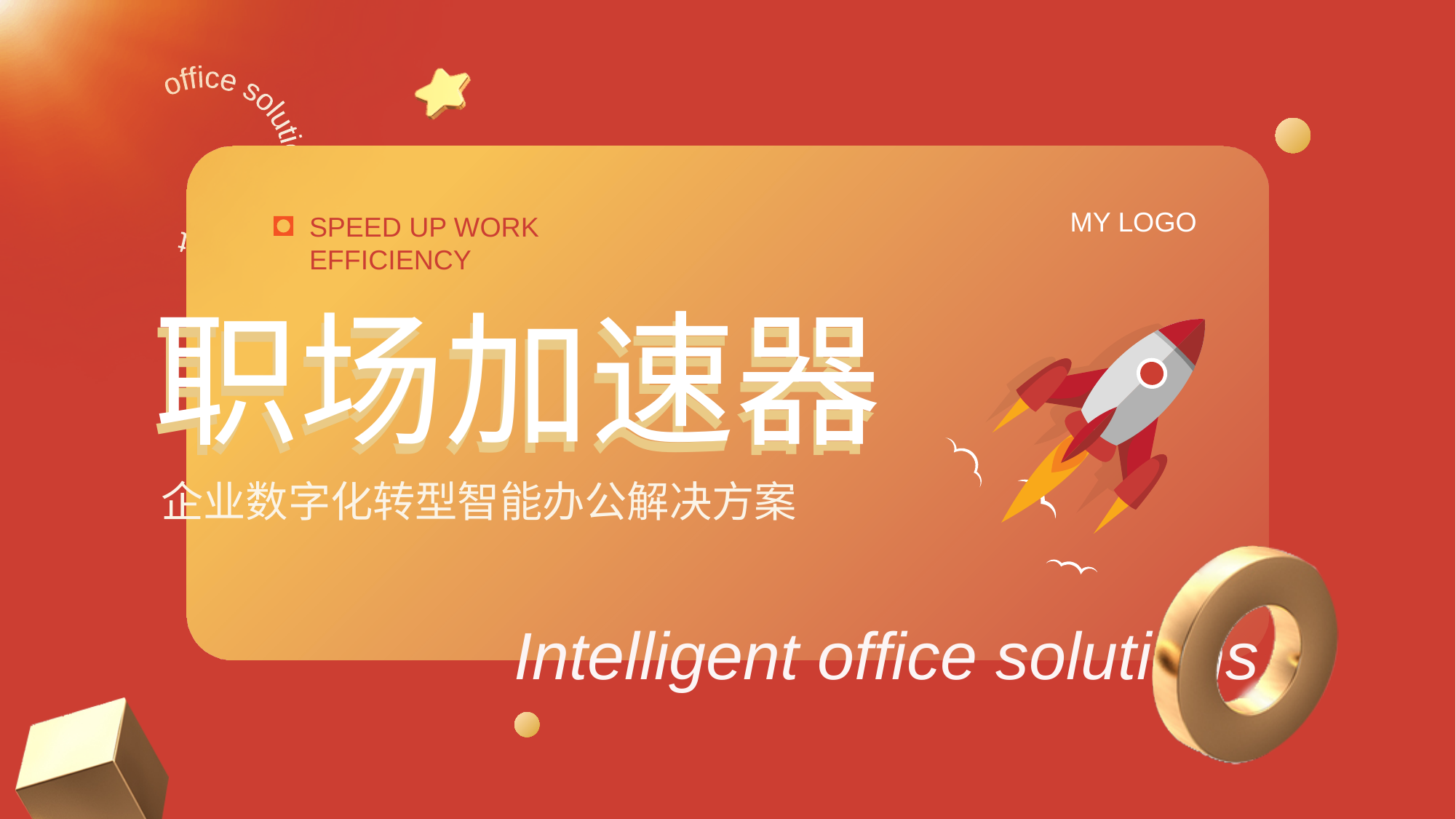

MY LOGO
SPEED UP WORK EFFICIENCY

职场加速器
职场加速器
企业数字化转型智能办公解决方案